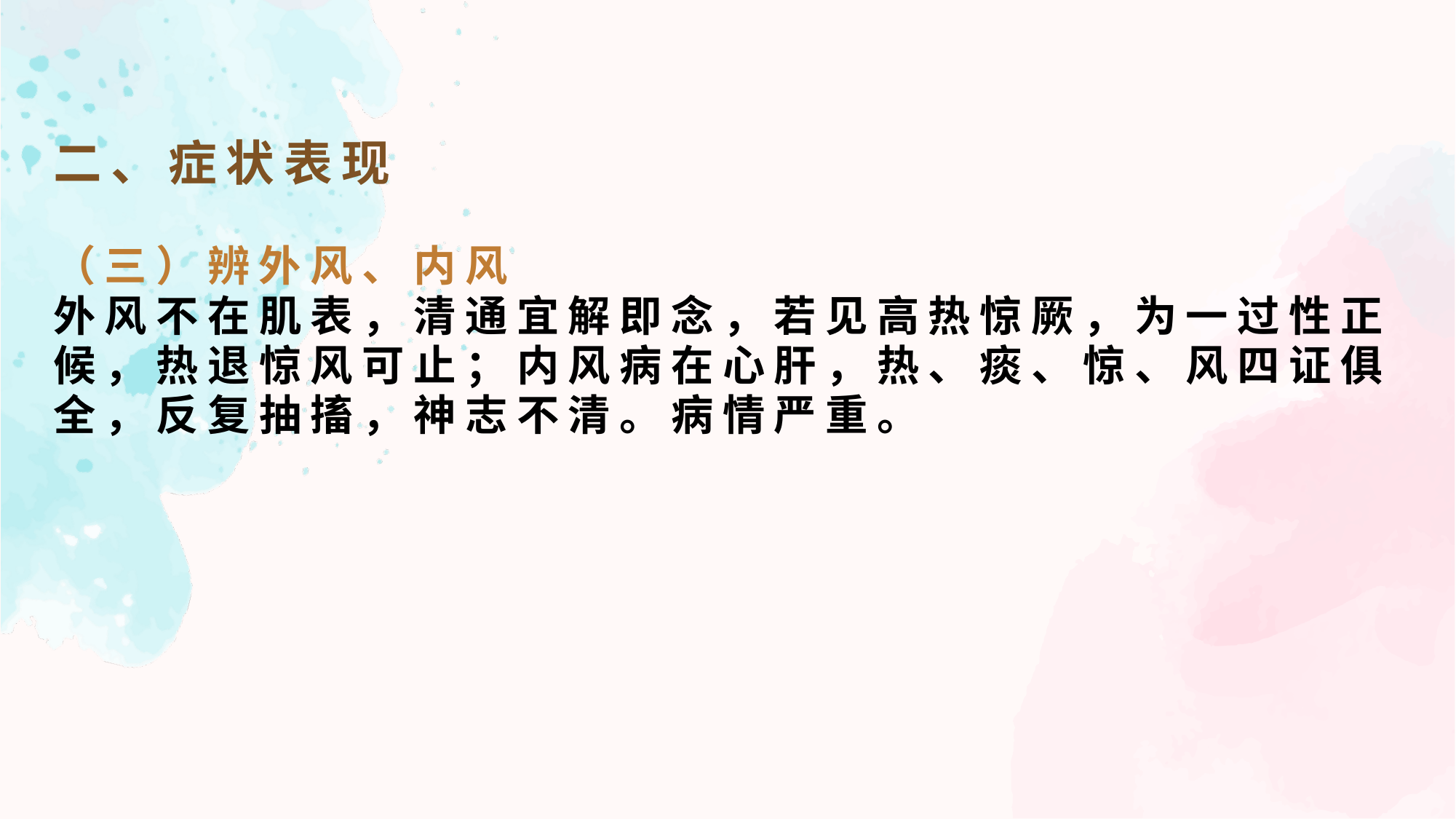

二、症状表现

（三）辨外风、内风
外风不在肌表，清通宜解即念，若见高热惊厥，为一过性正候，热退惊风可止；内风病在心肝，热、痰、惊、风四证俱全，反复抽搐，神志不清。病情严重。